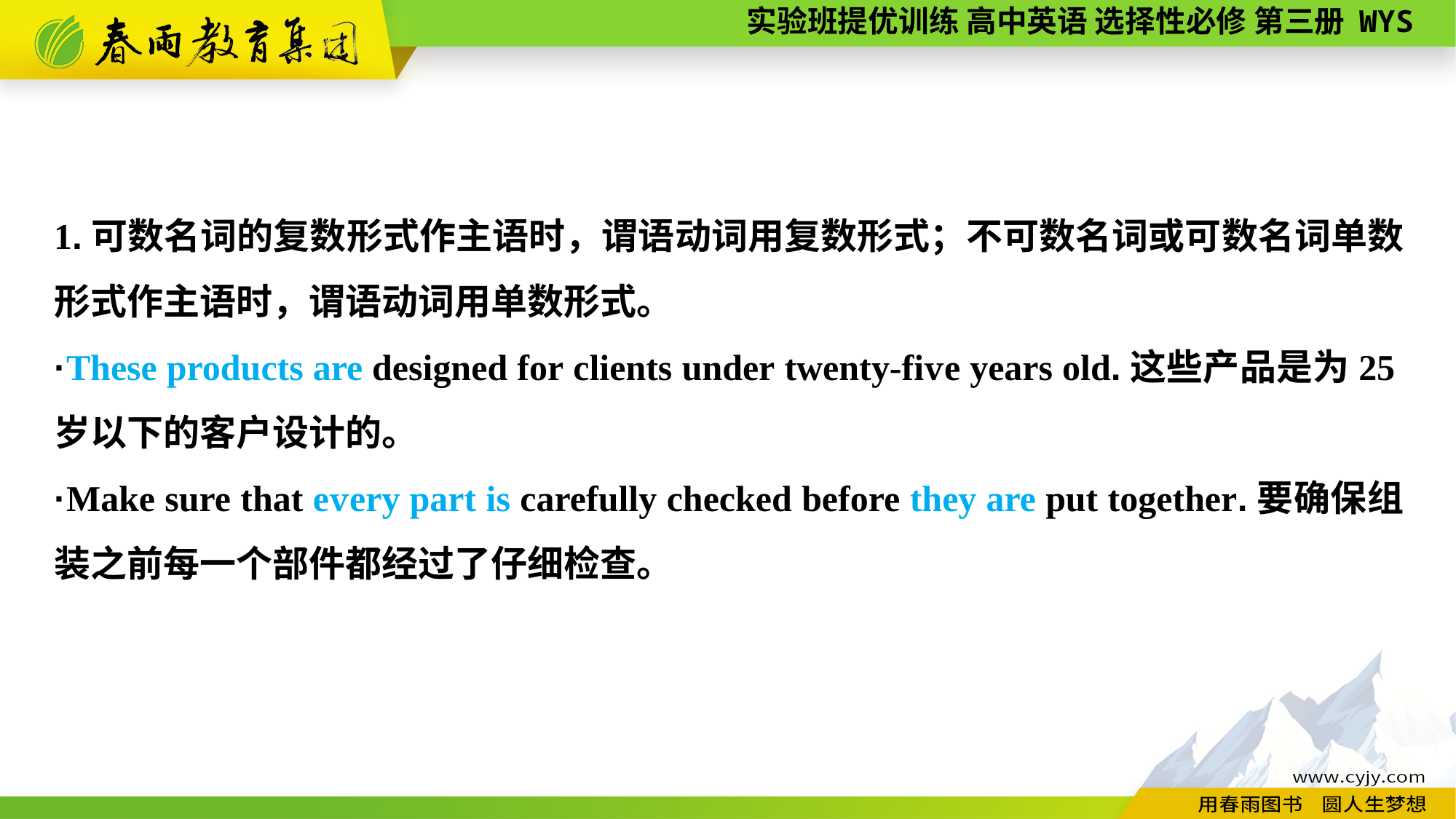

1.可数名词的复数形式作主语时，谓语动词用复数形式；不可数名词或可数名词单数形式作主语时，谓语动词用单数形式。
·These products are designed for clients under twenty-five years old.这些产品是为25岁以下的客户设计的。
·Make sure that every part is carefully checked before they are put together.要确保组装之前每一个部件都经过了仔细检查。